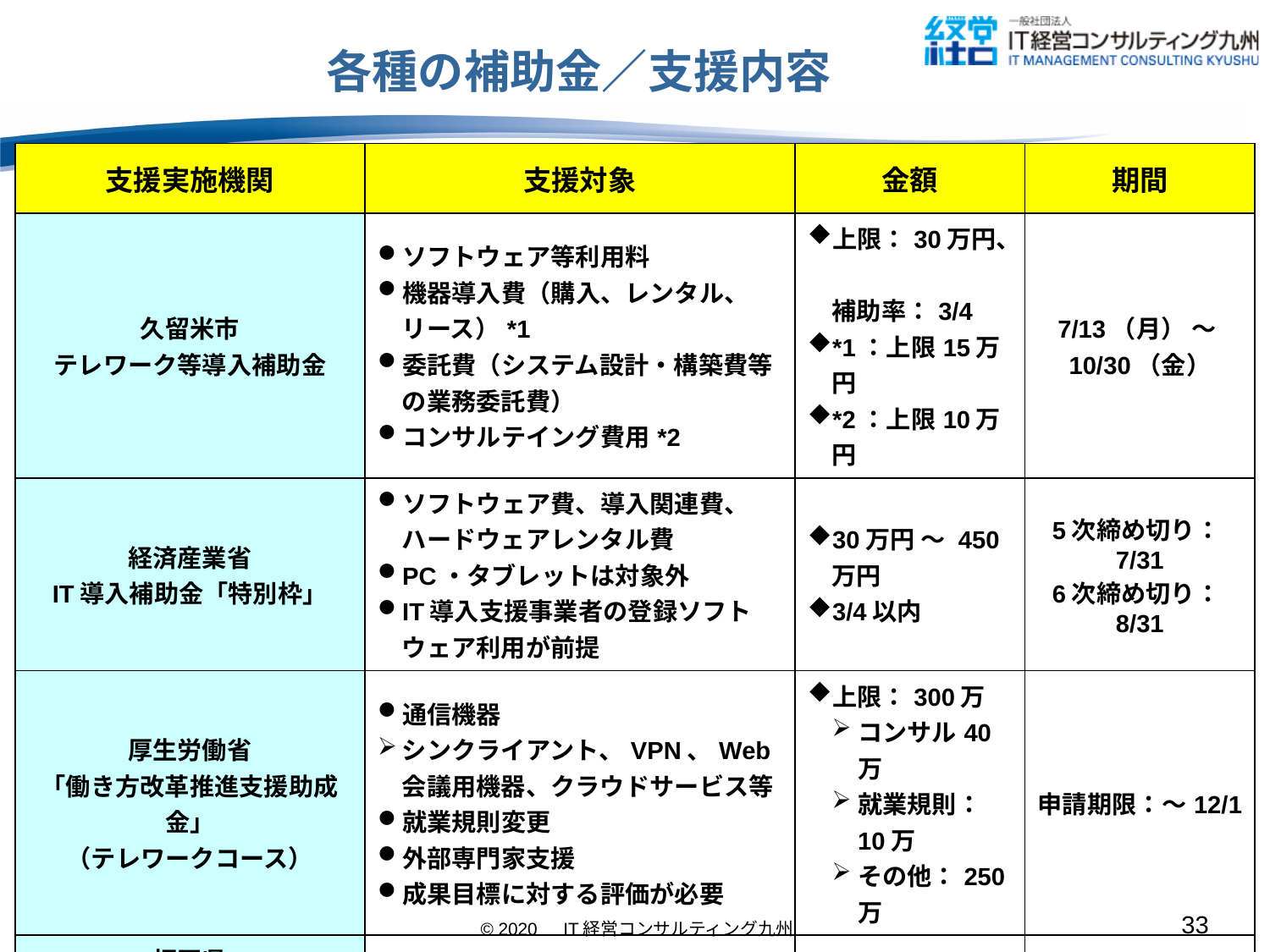

# 各種の補助金／支援内容
| 支援実施機関 | 支援対象 | 金額 | 期間 |
| --- | --- | --- | --- |
| 久留米市 テレワーク等導入補助金 | ソフトウェア等利用料 機器導入費（購入、レンタル、リース）\*1 委託費（システム設計・構築費等の業務委託費） コンサルテイング費用\*2 | 上限：30万円、 補助率：3/4 \*1：上限15万円 \*2：上限10万円 | 7/13（月） ～ 10/30（金） |
| 経済産業省 IT導入補助金「特別枠」 | ソフトウェア費、導入関連費、ハードウェアレンタル費 PC・タブレットは対象外 IT導入支援事業者の登録ソフトウェア利用が前提 | 30万円 ～ 450万円 3/4以内 | 5次締め切り：7/31 6次締め切り：8/31 |
| 厚生労働省 「働き方改革推進支援助成金」 （テレワークコース） | 通信機器 シンクライアント、VPN、Web会議用機器、クラウドサービス等 就業規則変更 外部専門家支援 成果目標に対する評価が必要 | 上限：300万 コンサル40万 就業規則：10万 その他：250万 | 申請期限：～12/1 |
| 福岡県 中小企業生産性革命支援 補助金 （テレワークツール 導入支援型） | 上記IT導入補助金「特別枠」採用者 売上高が前年同月比15%以上減少した事業者 | 上限562,500 国補助金の対象経費の1/2 | 4次締め切り：7/10 |
33